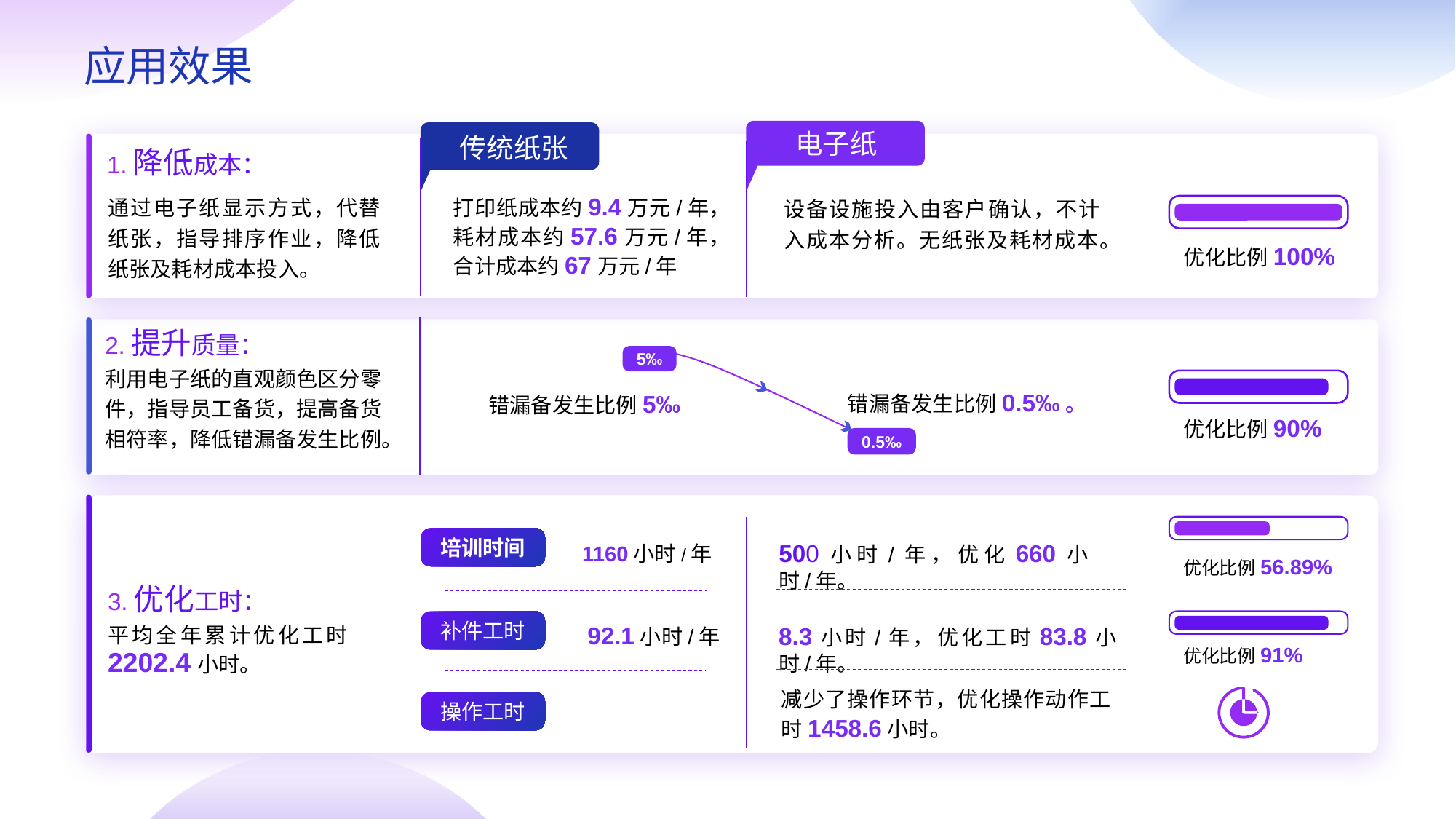

应用效果

电子纸

传统纸张

1.降低成本：
通过电子纸显示方式，代替纸张，指导排序作业，降低纸张及耗材成本投入。
3.优化工时：
平均全年累计优化工时2202.4小时。
2.提升质量：
利用电子纸的直观颜色区分零件，指导员工备货，提高备货相符率，降低错漏备发生比例。

设备设施投入由客户确认，不计入成本分析。无纸张及耗材成本。
打印纸成本约9.4万元/年，耗材成本约57.6万元/年，合计成本约67万元/年

优化比例100%

5‰

错漏备发生比例5‰
错漏备发生比例0.5‰。

优化比例90%

0.5‰

培训时间
500小时/年，优化660小时/年。
1160小时/年
优化比例56.89%

补件工时
92.1小时/年
8.3小时/年，优化工时83.8小时/年。
优化比例91%
减少了操作环节，优化操作动作工时1458.6小时。

操作工时